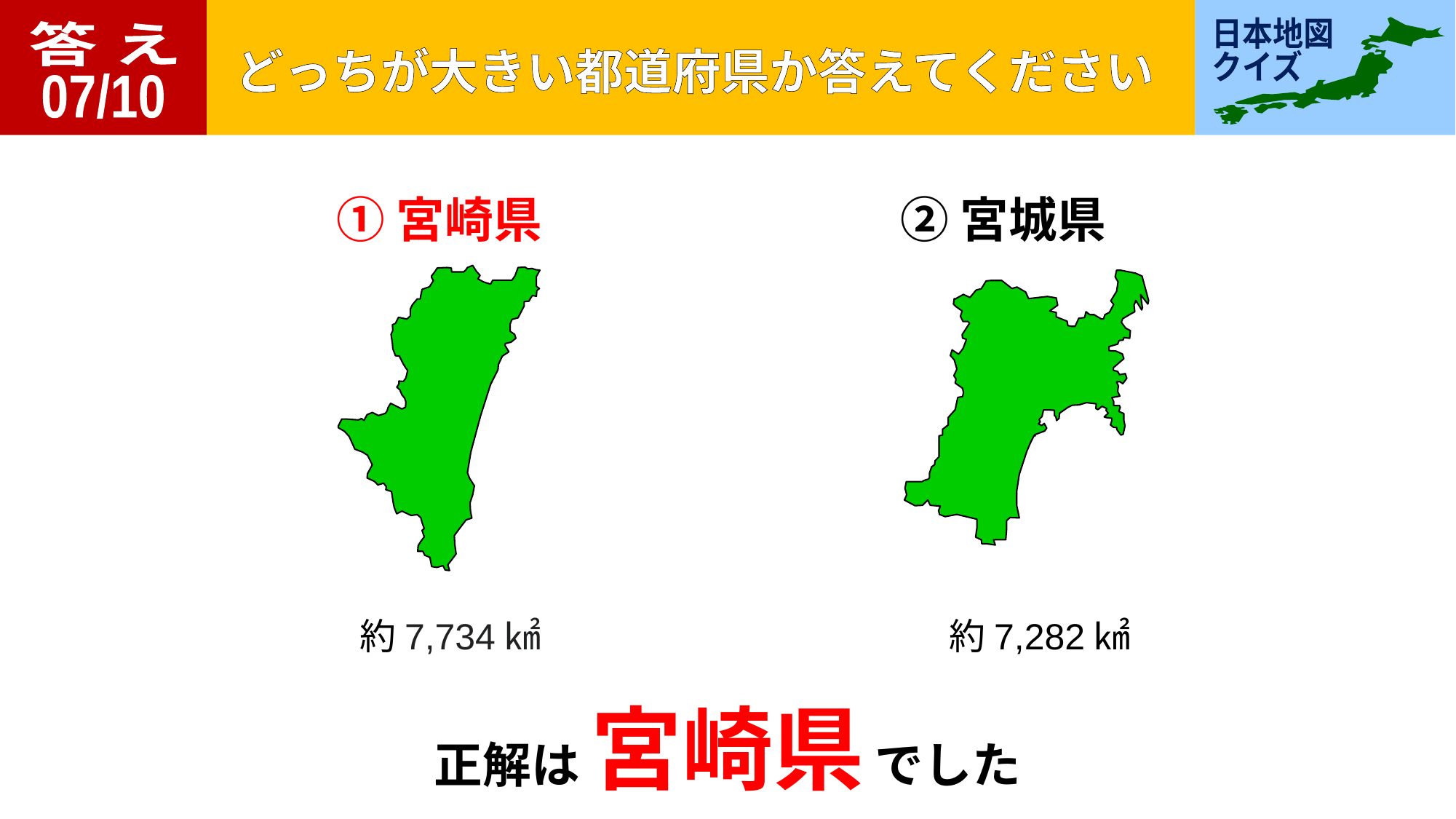

答 え
07/10
①宮崎県
②宮城県

約7,734㎢
約7,282㎢
正解は 宮崎県 でした